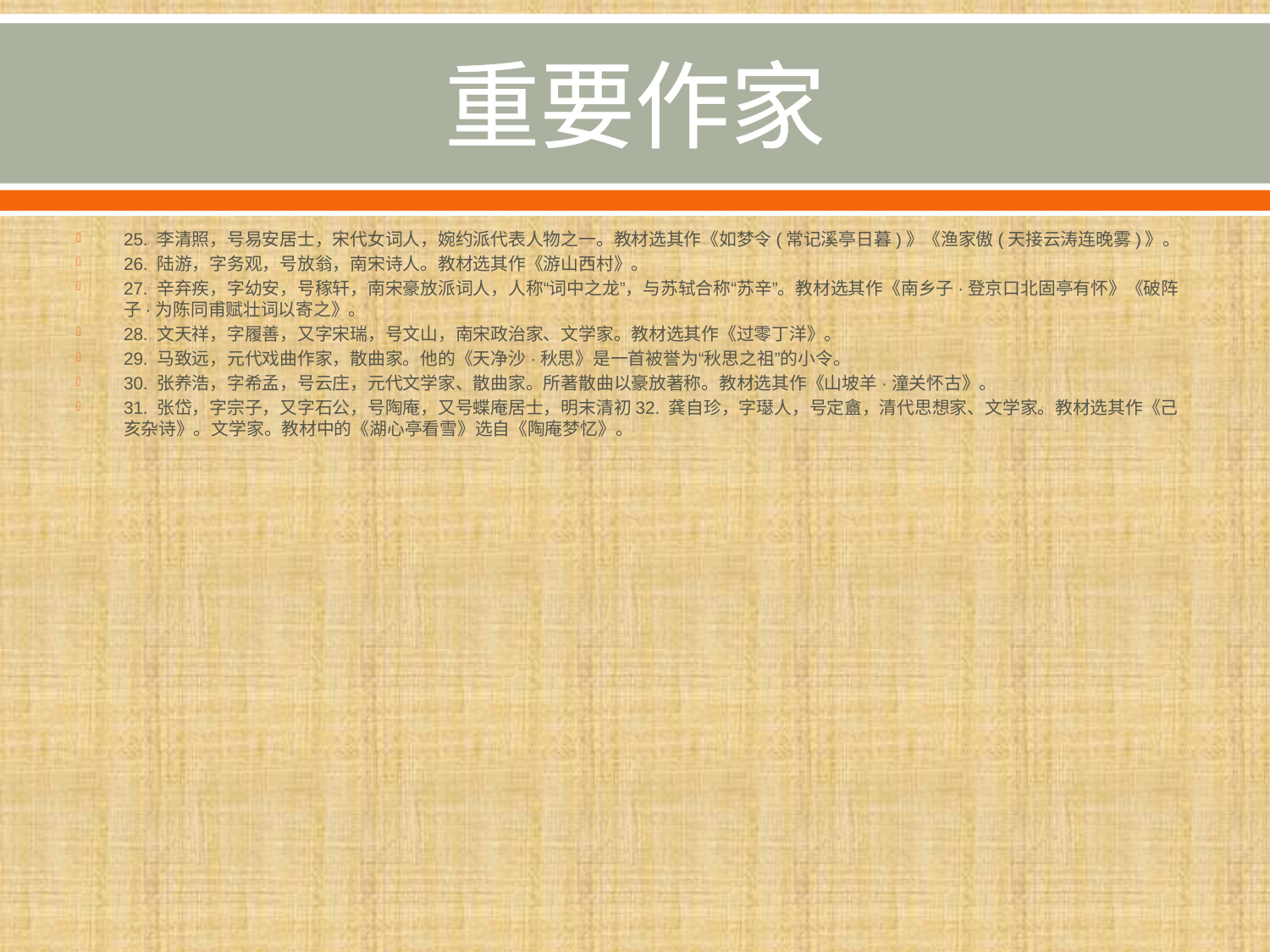

# 重要作家
25. 李清照，号易安居士，宋代女词人，婉约派代表人物之一。教材选其作《如梦令(常记溪亭日暮)》《渔家傲(天接云涛连晚雾)》。
26. 陆游，字务观，号放翁，南宋诗人。教材选其作《游山西村》。
27. 辛弃疾，字幼安，号稼轩，南宋豪放派词人，人称“词中之龙”，与苏轼合称“苏辛”。教材选其作《南乡子·登京口北固亭有怀》《破阵子·为陈同甫赋壮词以寄之》。
28. 文天祥，字履善，又字宋瑞，号文山，南宋政治家、文学家。教材选其作《过零丁洋》。
29. 马致远，元代戏曲作家，散曲家。他的《天净沙·秋思》是一首被誉为“秋思之祖”的小令。
30. 张养浩，字希孟，号云庄，元代文学家、散曲家。所著散曲以豪放著称。教材选其作《山坡羊·潼关怀古》。
31. 张岱，字宗子，又字石公，号陶庵，又号蝶庵居士，明末清初32. 龚自珍，字璱人，号定盦，清代思想家、文学家。教材选其作《己亥杂诗》。文学家。教材中的《湖心亭看雪》选自《陶庵梦忆》。